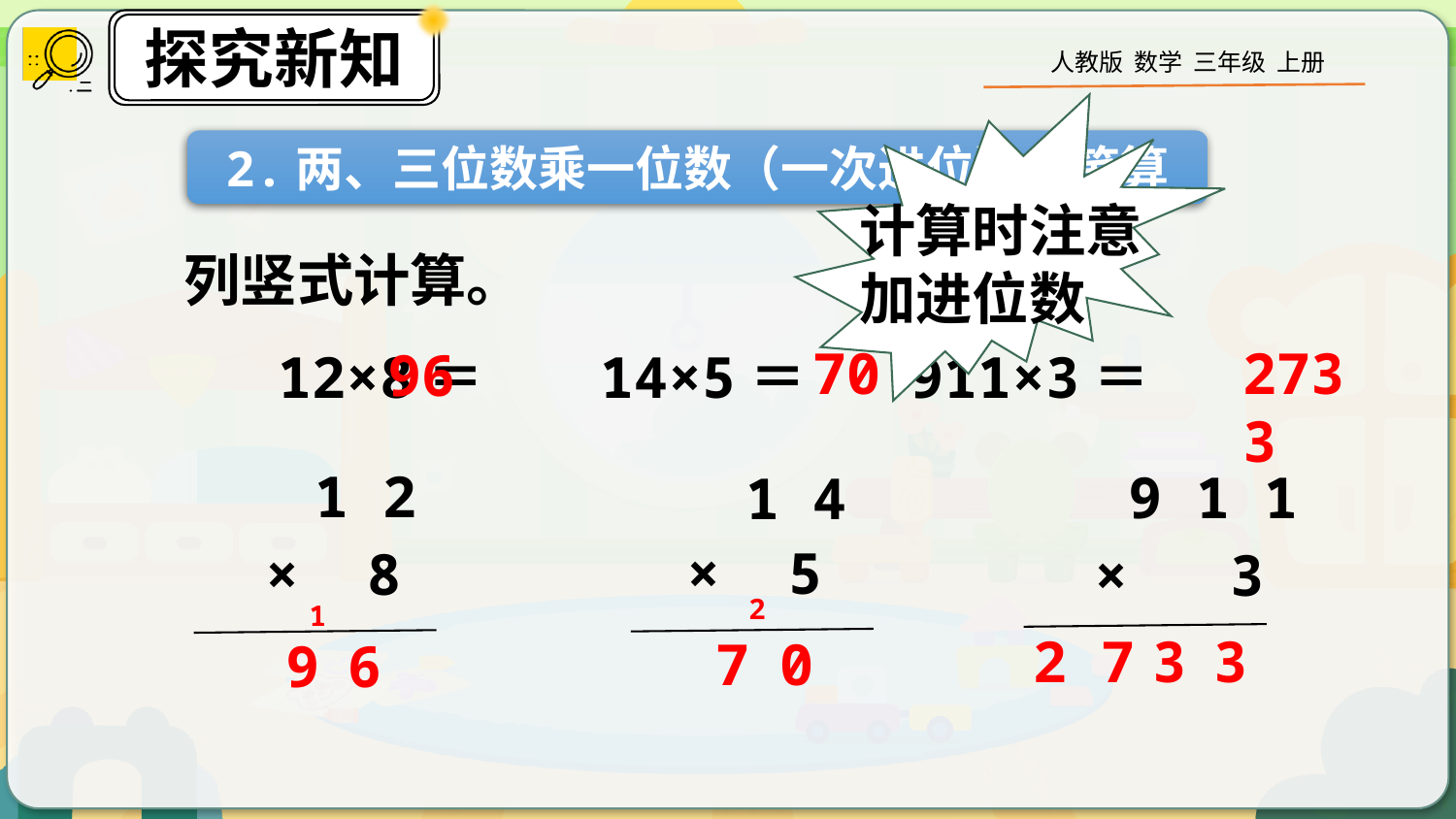

计算时注意加进位数
2.两、三位数乘一位数（一次进位）的笔算
列竖式计算。
2733
70
96
12×8＝        14×5＝       911×3＝
    1 2
    9 1 1
    1 4
    ×  5
    ×  8
    ×   3
2
1
3
3
2 7
7
0
6
9